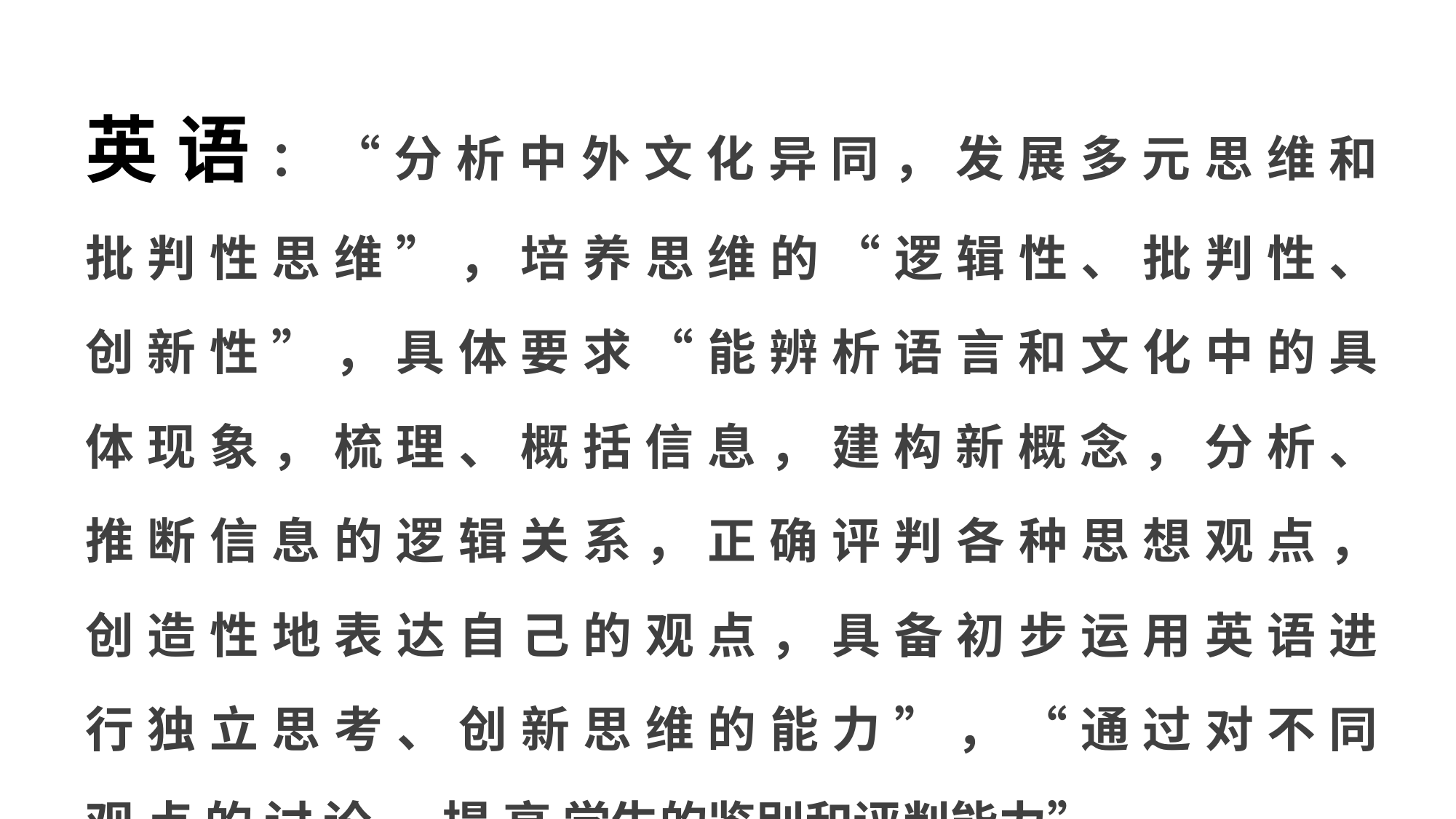

英 语 ： “ 分 析 中 外 文 化 异 同 ， 发 展 多 元 思 维 和 批 判 性 思 维 ” ， 培 养 思 维 的 “ 逻 辑 性 、 批 判 性 、 创 新 性 ” ， 具 体 要 求 “ 能 辨 析 语 言 和 文 化 中 的 具 体 现 象 ， 梳 理 、 概 括 信 息 ， 建 构 新 概 念 ， 分 析 、 推 断 信 息 的 逻 辑 关 系 ， 正 确 评 判 各 种 思 想 观 点 ， 创 造 性 地 表 达 自 己 的 观 点 ， 具 备 初 步 运 用 英 语 进 行 独 立 思 考 、 创 新 思 维 的 能 力 ” ， “ 通 过 对 不 同 观 点 的 讨 论 ， 提 高 学生的鉴别和评判能力”……